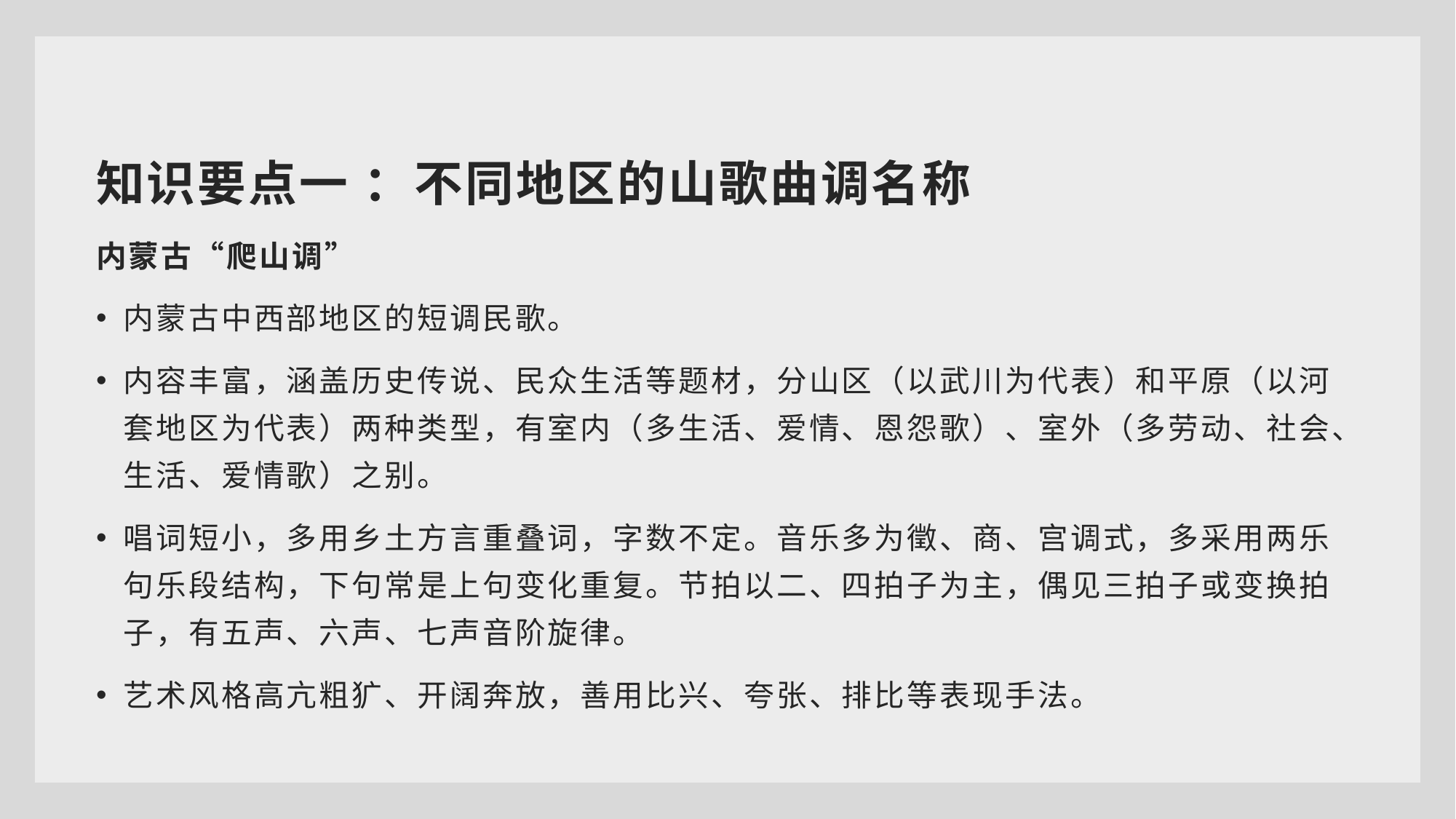

知识要点一 ：不同地区的山歌曲调名称
内蒙古“爬山调”
内蒙古中西部地区的短调民歌。
内容丰富，涵盖历史传说、民众生活等题材，分山区（以武川为代表）和平原（以河套地区为代表）两种类型，有室内（多生活、爱情、恩怨歌）、室外（多劳动、社会、生活、爱情歌）之别。
唱词短小，多用乡土方言重叠词，字数不定。音乐多为徵、商、宫调式，多采用两乐句乐段结构，下句常是上句变化重复。节拍以二、四拍子为主，偶见三拍子或变换拍子，有五声、六声、七声音阶旋律。
艺术风格高亢粗犷、开阔奔放，善用比兴、夸张、排比等表现手法。